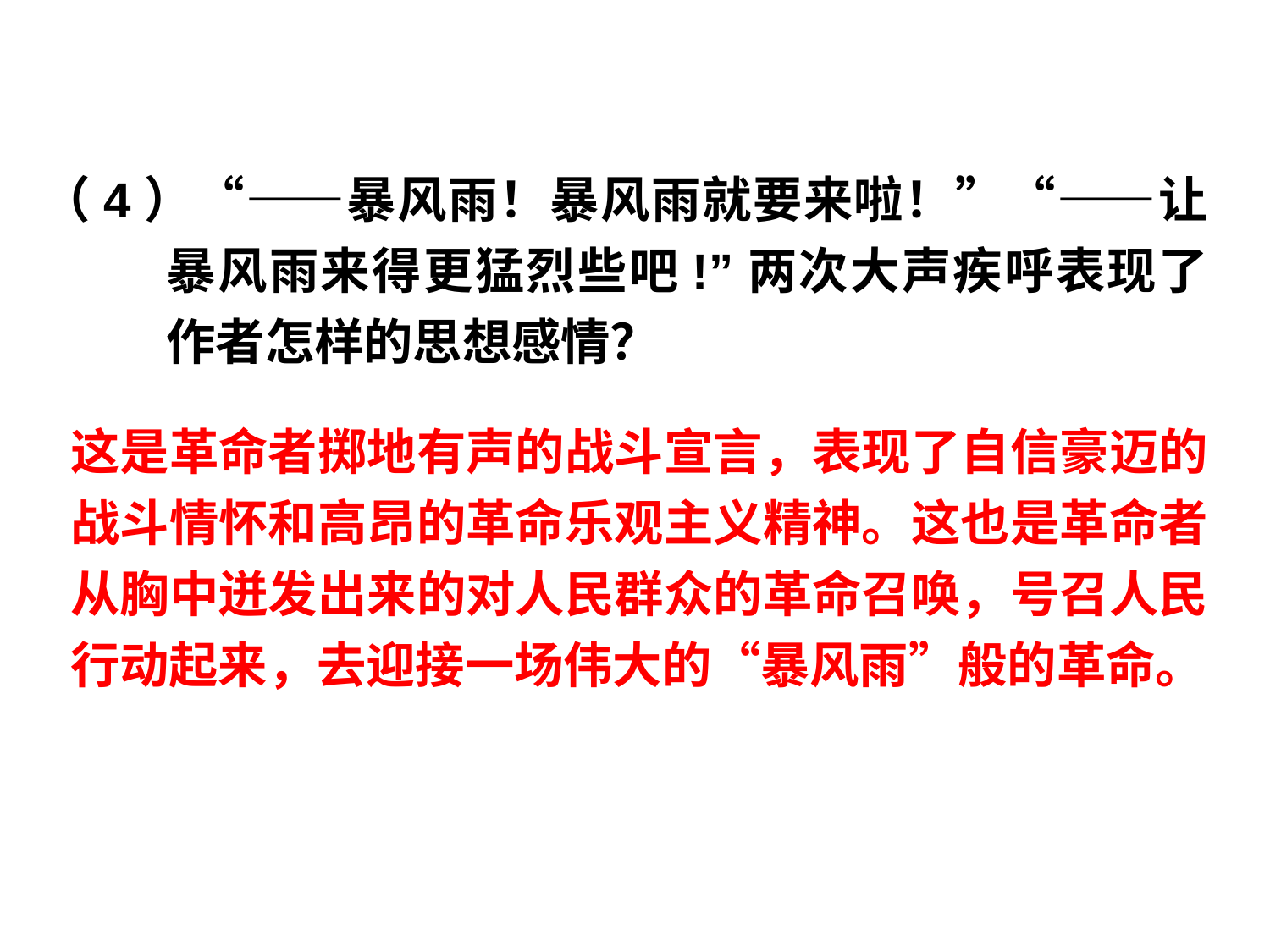

（4）“——暴风雨！暴风雨就要来啦！”“——让暴风雨来得更猛烈些吧!”两次大声疾呼表现了作者怎样的思想感情？
这是革命者掷地有声的战斗宣言，表现了自信豪迈的战斗情怀和高昂的革命乐观主义精神。这也是革命者从胸中迸发出来的对人民群众的革命召唤，号召人民行动起来，去迎接一场伟大的“暴风雨”般的革命。